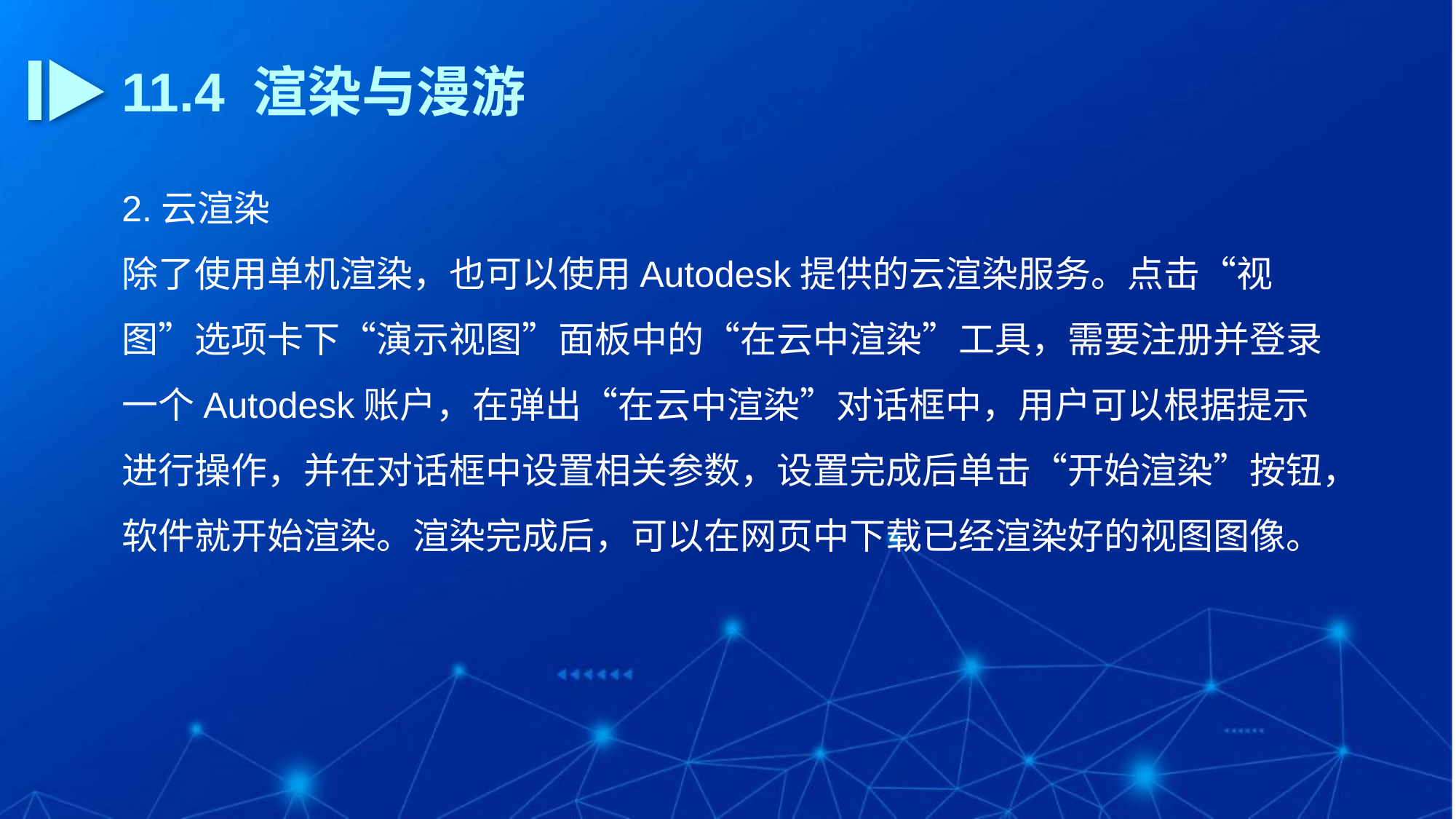

11.4 渲染与漫游

2.云渲染
除了使用单机渲染，也可以使用Autodesk提供的云渲染服务。点击“视图”选项卡下“演示视图”面板中的“在云中渲染”工具，需要注册并登录一个Autodesk账户，在弹出“在云中渲染”对话框中，用户可以根据提示进行操作，并在对话框中设置相关参数，设置完成后单击“开始渲染”按钮，软件就开始渲染。渲染完成后，可以在网页中下载已经渲染好的视图图像。